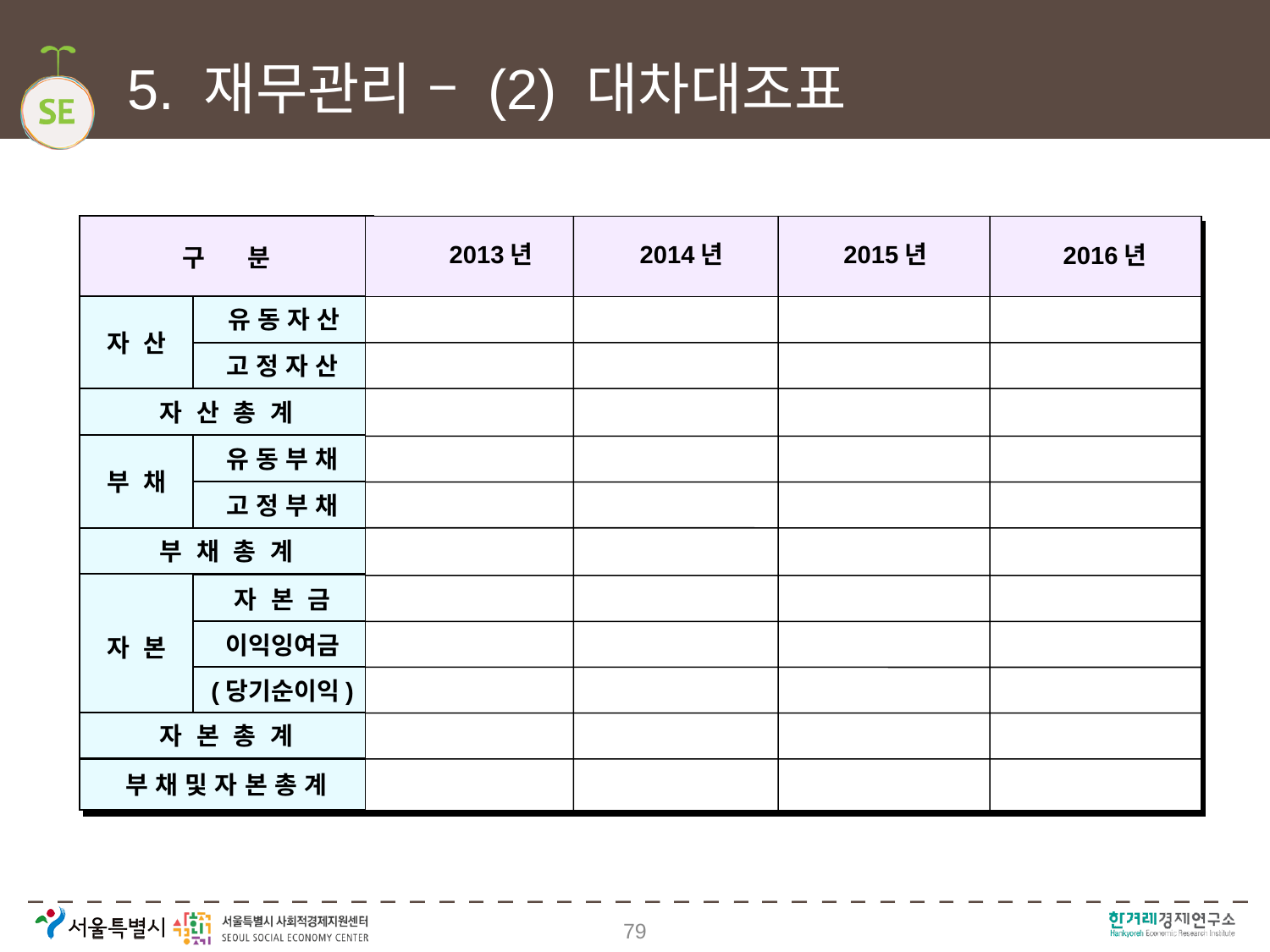

# 5. 재무관리 – (2) 대차대조표
구      분

2014년
2015년
2013년
2016년

자  산
유 동 자 산
고 정 자 산

자  산  총  계
부  채
유 동 부 채

고 정 부 채

부  채  총  계

자  본
자  본  금

이익잉여금

(당기순이익)

자  본  총  계

부 채 및 자 본 총 계

79